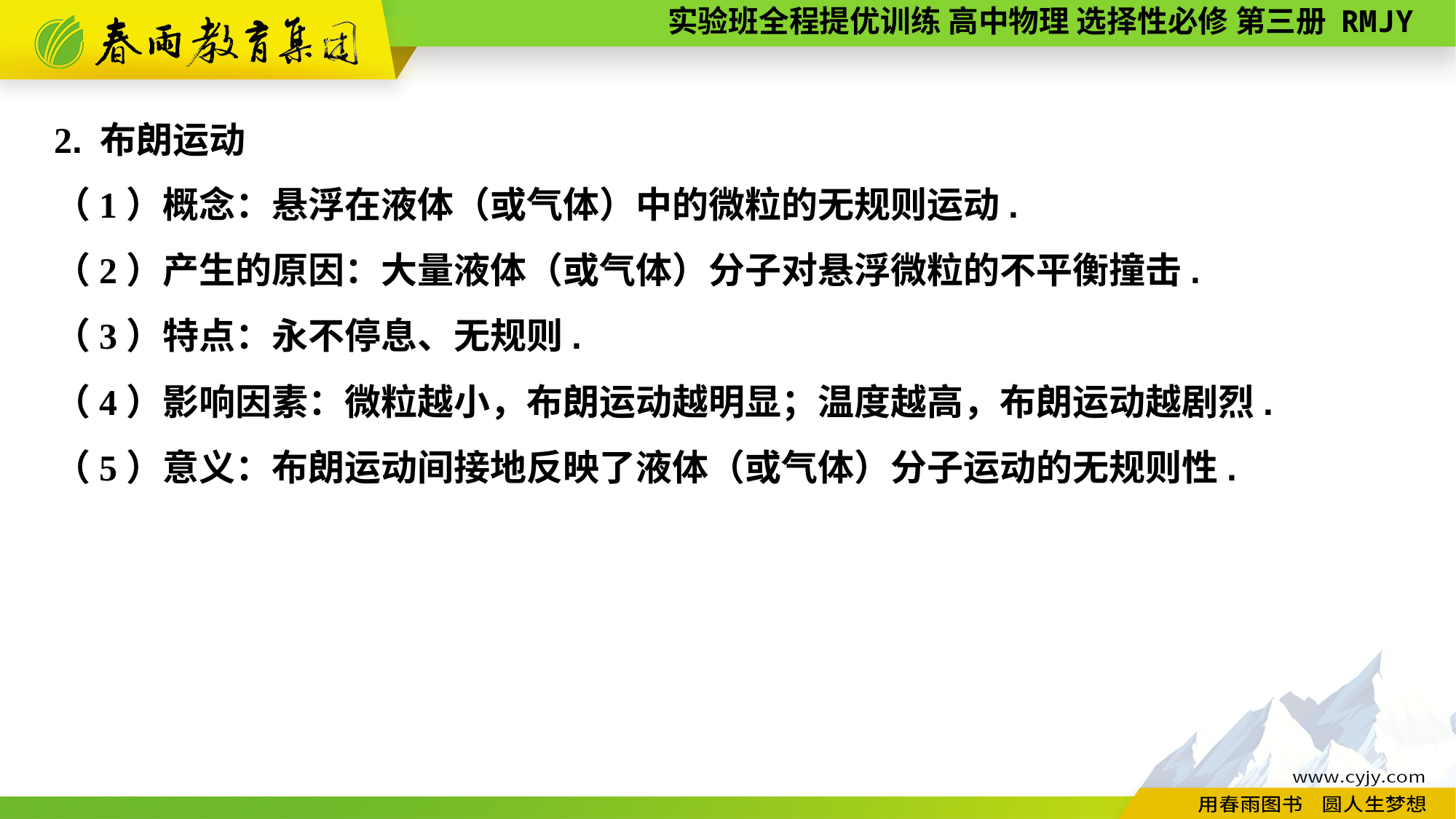

2. 布朗运动
（1）概念：悬浮在液体（或气体）中的微粒的无规则运动.
（2）产生的原因：大量液体（或气体）分子对悬浮微粒的不平衡撞击.
（3）特点：永不停息、无规则.
（4）影响因素：微粒越小，布朗运动越明显；温度越高，布朗运动越剧烈.
（5）意义：布朗运动间接地反映了液体（或气体）分子运动的无规则性.